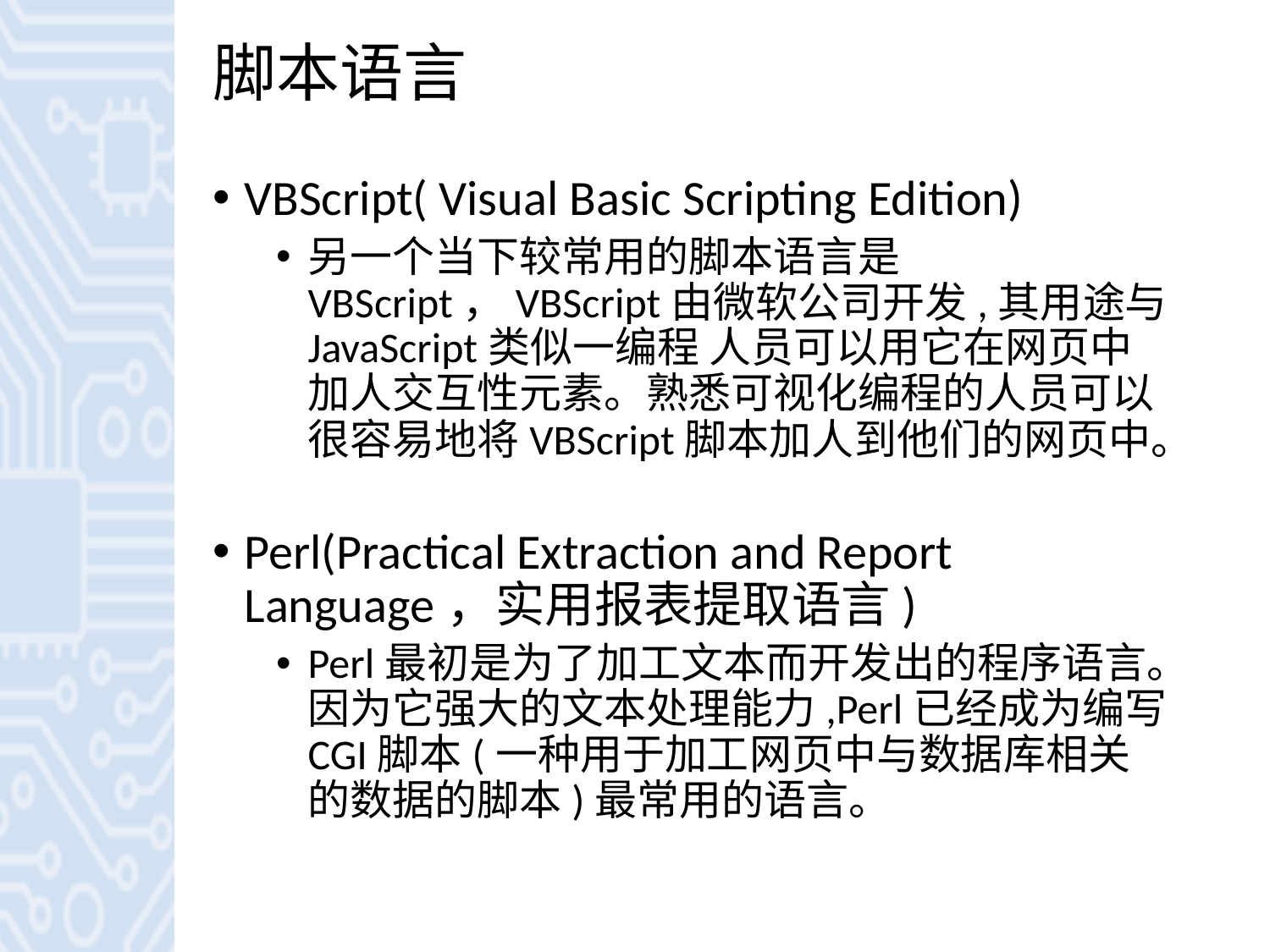

# 脚本语言
VBScript( Visual Basic Scripting Edition)
另一个当下较常用的脚本语言是VBScript，VBScript由微软公司开发,其用途与JavaScript类似一编程 人员可以用它在网页中加人交互性元素。熟悉可视化编程的人员可以很容易地将VBScript脚本加人到他们的网页中。
Perl(Practical Extraction and Report Language，实用报表提取语言)
Perl最初是为了加工文本而开发出的程序语言。因为它强大的文本处理能力,Perl已经成为编写CGI脚本(一种用于加工网页中与数据库相关的数据的脚本)最常用的语言。